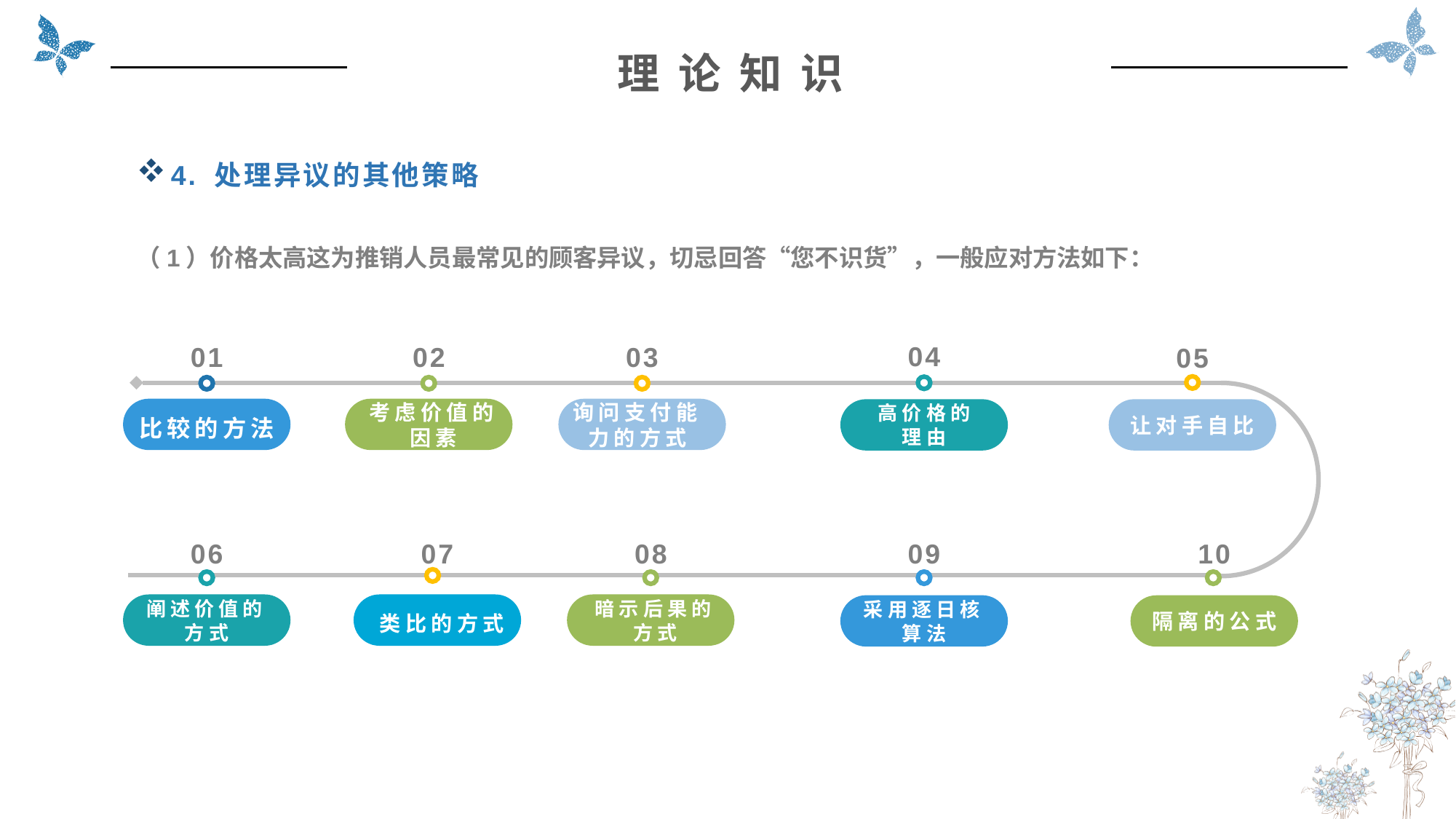

理 论 知 识
4. 处理异议的其他策略
（1）价格太高这为推销人员最常见的顾客异议，切忌回答“您不识货”，一般应对方法如下：
04
01
02
03
05

询问支付能力的方式
比较的方法
考虑价值的因素
高价格的
理由
让对手自比
06
07
08
09
10

阐述价值的方式
类比的方式
暗示后果的方式
采用逐日核算法
隔离的公式